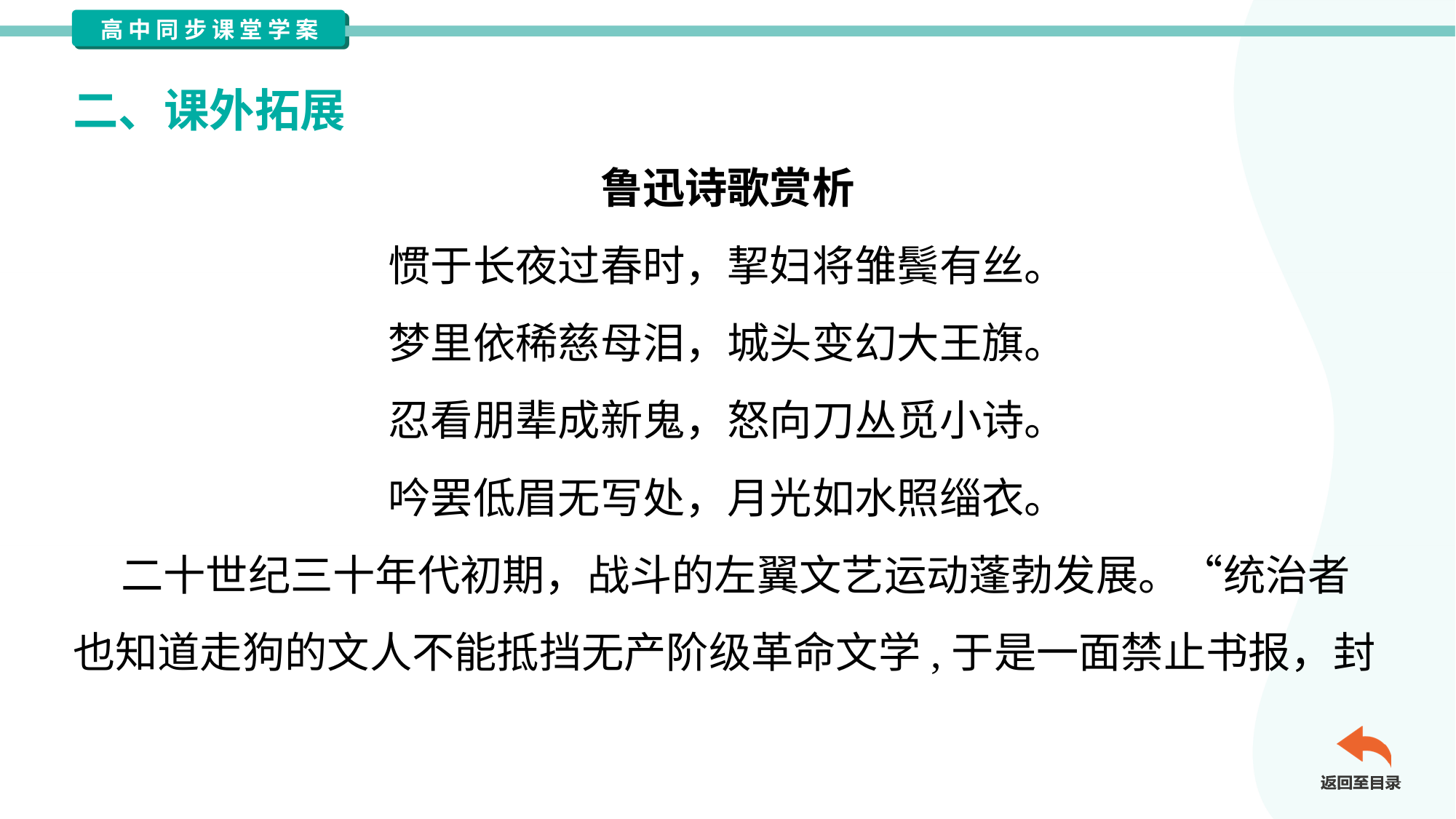

二、课外拓展
鲁迅诗歌赏析
惯于长夜过春时，挈妇将雏鬓有丝。
梦里依稀慈母泪，城头变幻大王旗。
忍看朋辈成新鬼，怒向刀丛觅小诗。
吟罢低眉无写处，月光如水照缁衣。
    二十世纪三十年代初期，战斗的左翼文艺运动蓬勃发展。“统治者
也知道走狗的文人不能抵挡无产阶级革命文学,于是一面禁止书报，封